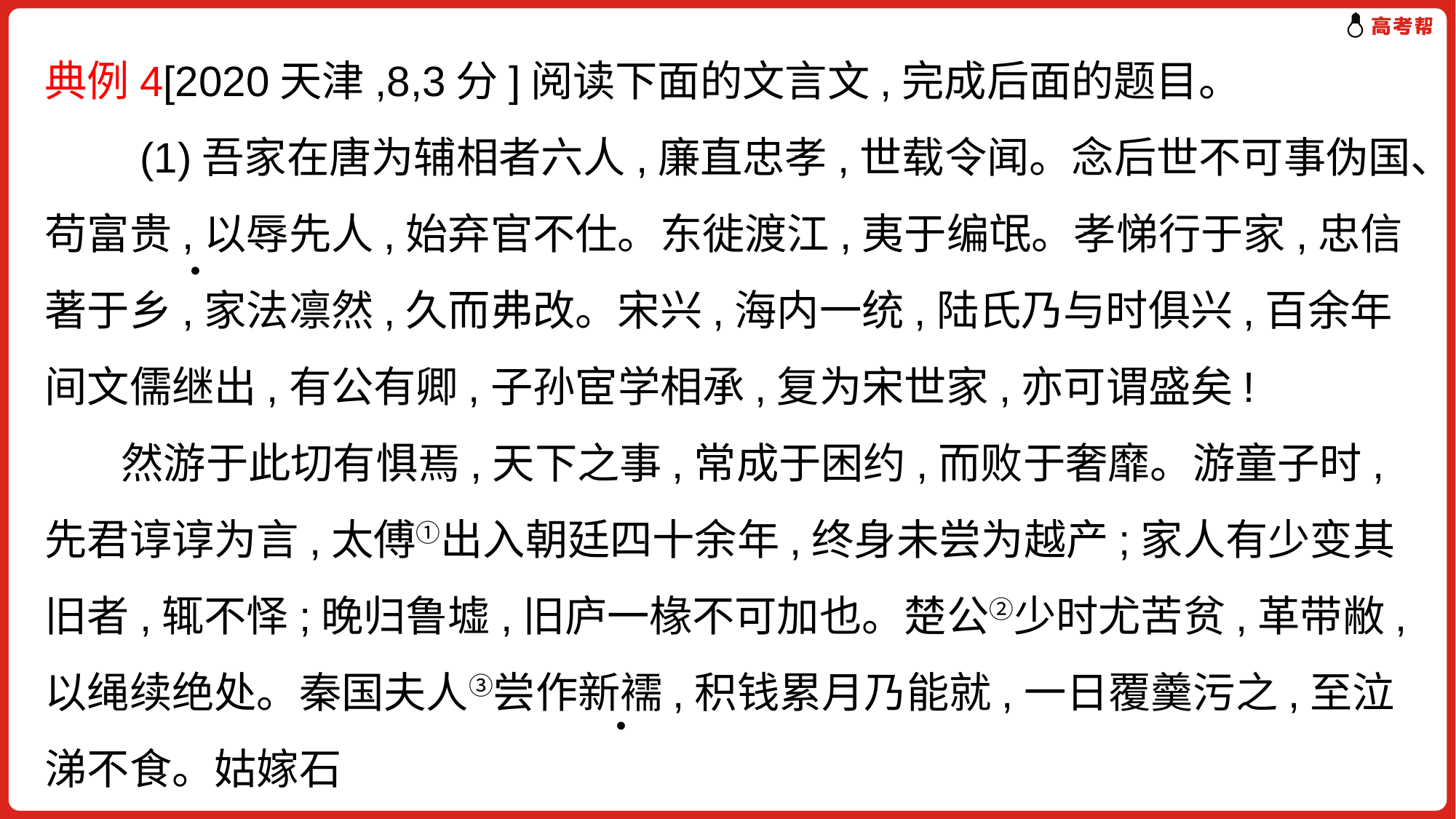

典例4[2020天津,8,3分]阅读下面的文言文,完成后面的题目。
　　(1)吾家在唐为辅相者六人,廉直忠孝,世载令闻。念后世不可事伪国、苟富贵,以辱先人,始弃官不仕。东徙渡江,夷于编氓。孝悌行于家,忠信著于乡,家法凛然,久而弗改。宋兴,海内一统,陆氏乃与时俱兴,百余年间文儒继出,有公有卿,子孙宦学相承,复为宋世家,亦可谓盛矣!
       然游于此切有惧焉,天下之事,常成于困约,而败于奢靡。游童子时,先君谆谆为言,太傅①出入朝廷四十余年,终身未尝为越产;家人有少变其旧者,辄不怿;晚归鲁墟,旧庐一椽不可加也。楚公②少时尤苦贫,革带敝,以绳续绝处。秦国夫人③尝作新襦,积钱累月乃能就,一日覆羹污之,至泣涕不食。姑嫁石
.
.